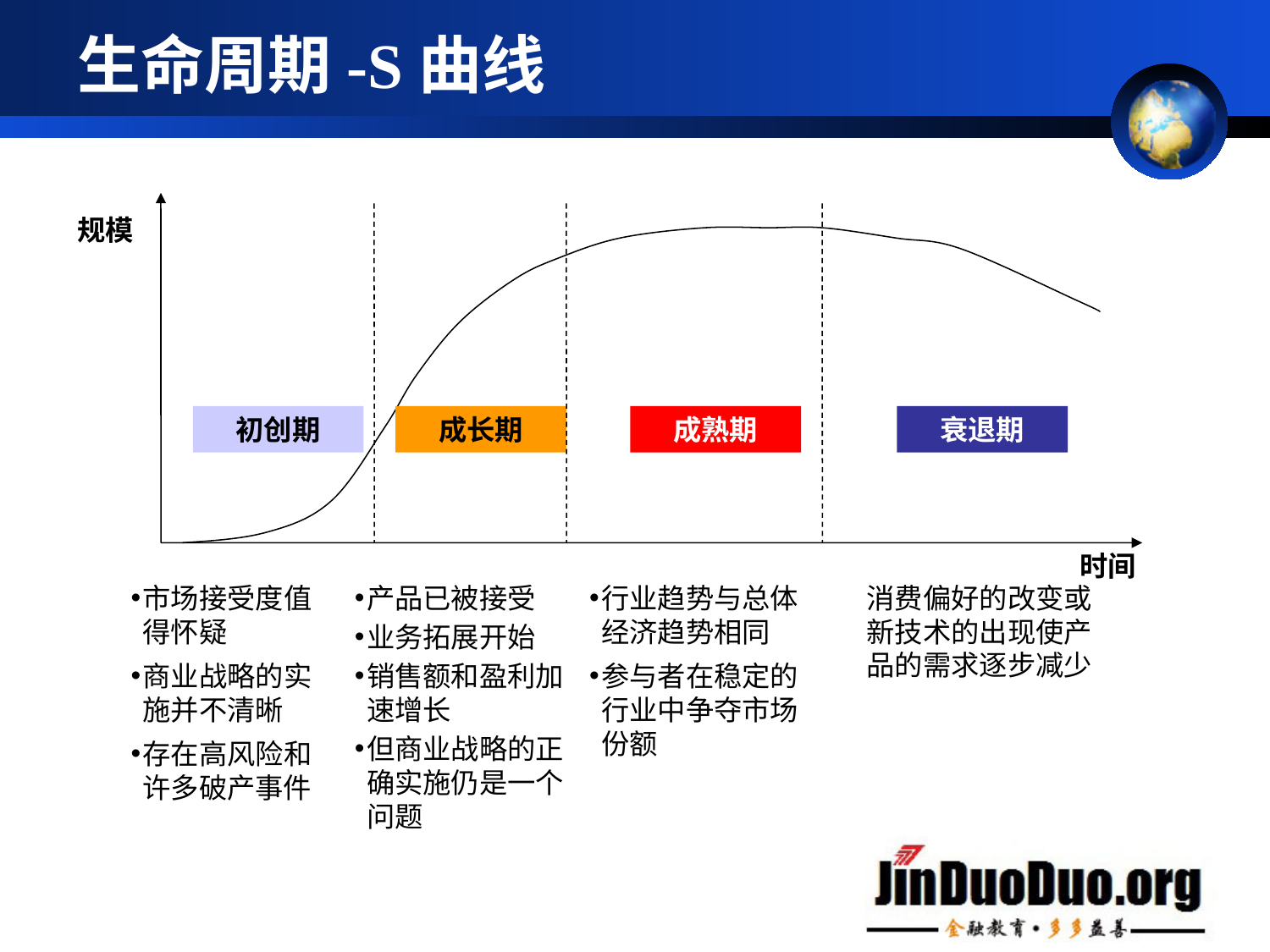

# 生命周期-S曲线

规模

初创期
成长期
成熟期
衰退期

时间
市场接受度值得怀疑
商业战略的实施并不清晰
存在高风险和许多破产事件
产品已被接受
业务拓展开始
销售额和盈利加速增长
但商业战略的正确实施仍是一个问题
行业趋势与总体经济趋势相同
参与者在稳定的行业中争夺市场份额
消费偏好的改变或新技术的出现使产品的需求逐步减少